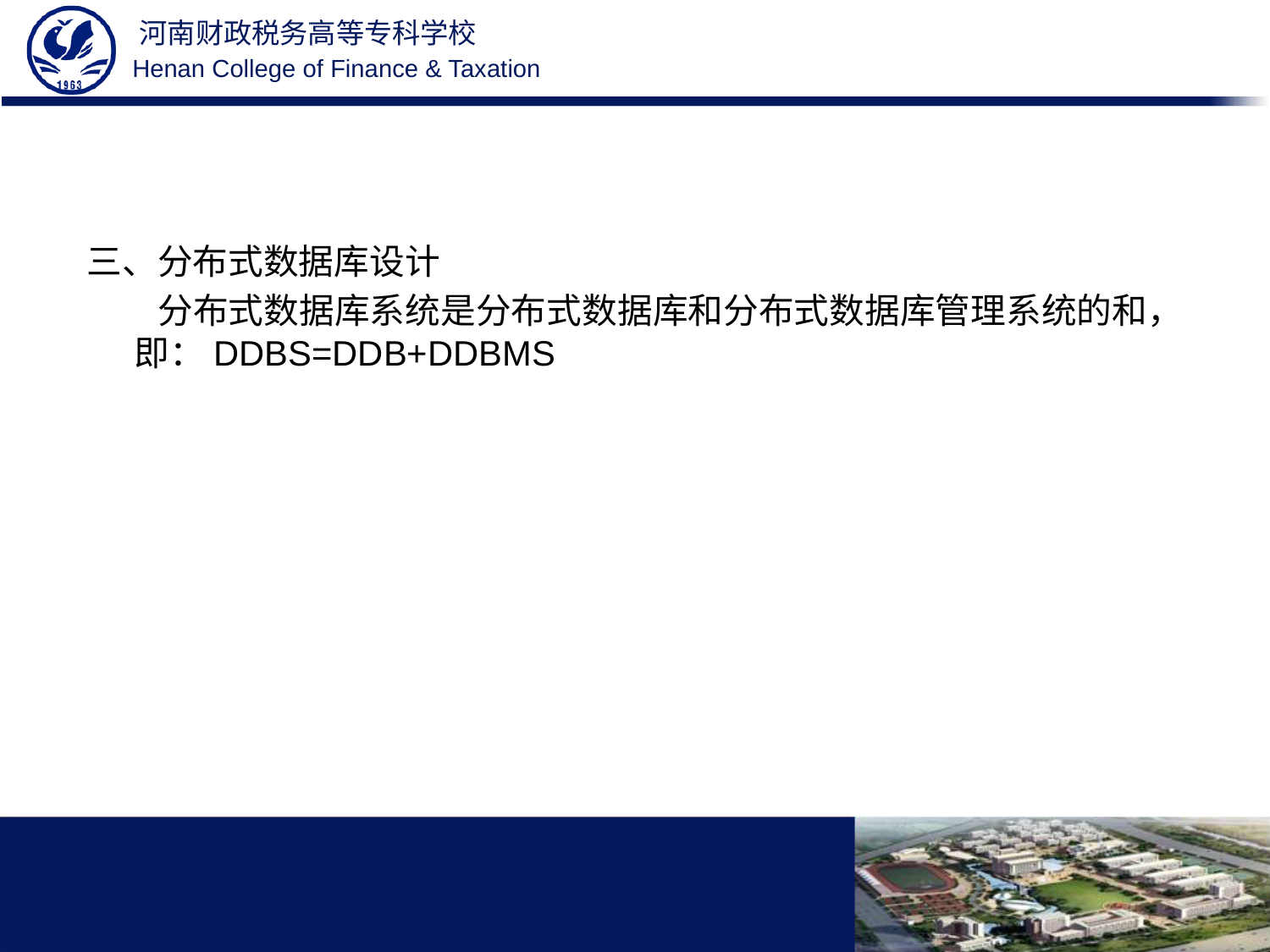

#
三、分布式数据库设计
        分布式数据库系统是分布式数据库和分布式数据库管理系统的和，即：DDBS=DDB+DDBMS